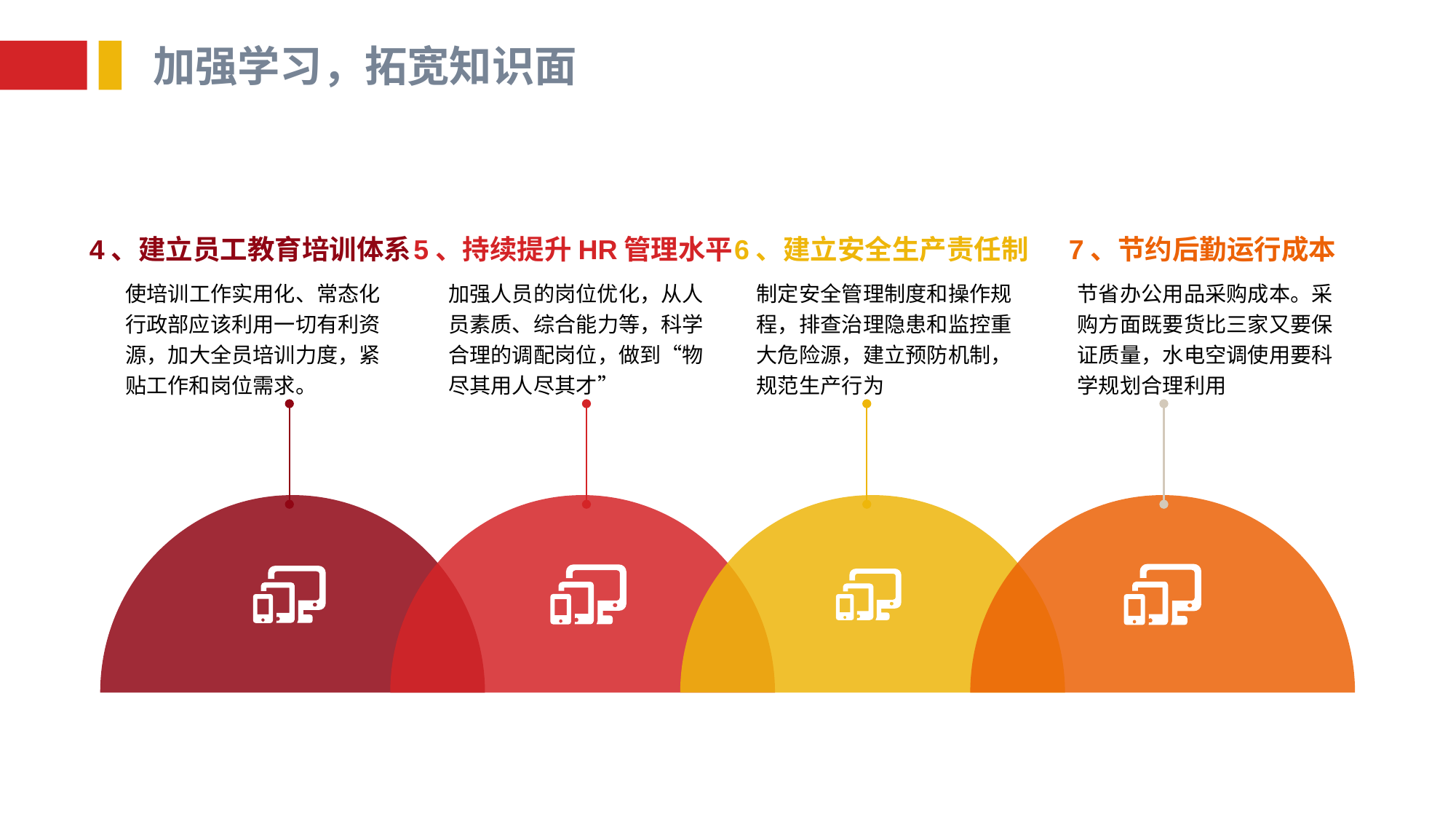

加强学习，拓宽知识面

4、建立员工教育培训体系
使培训工作实用化、常态化 行政部应该利用一切有利资源，加大全员培训力度，紧贴工作和岗位需求。
5、持续提升HR管理水平
加强人员的岗位优化，从人员素质、综合能力等，科学合理的调配岗位，做到“物尽其用人尽其才”
6、建立安全生产责任制
制定安全管理制度和操作规程，排查治理隐患和监控重大危险源，建立预防机制，规范生产行为
7、节约后勤运行成本
节省办公用品采购成本。采购方面既要货比三家又要保证质量，水电空调使用要科学规划合理利用